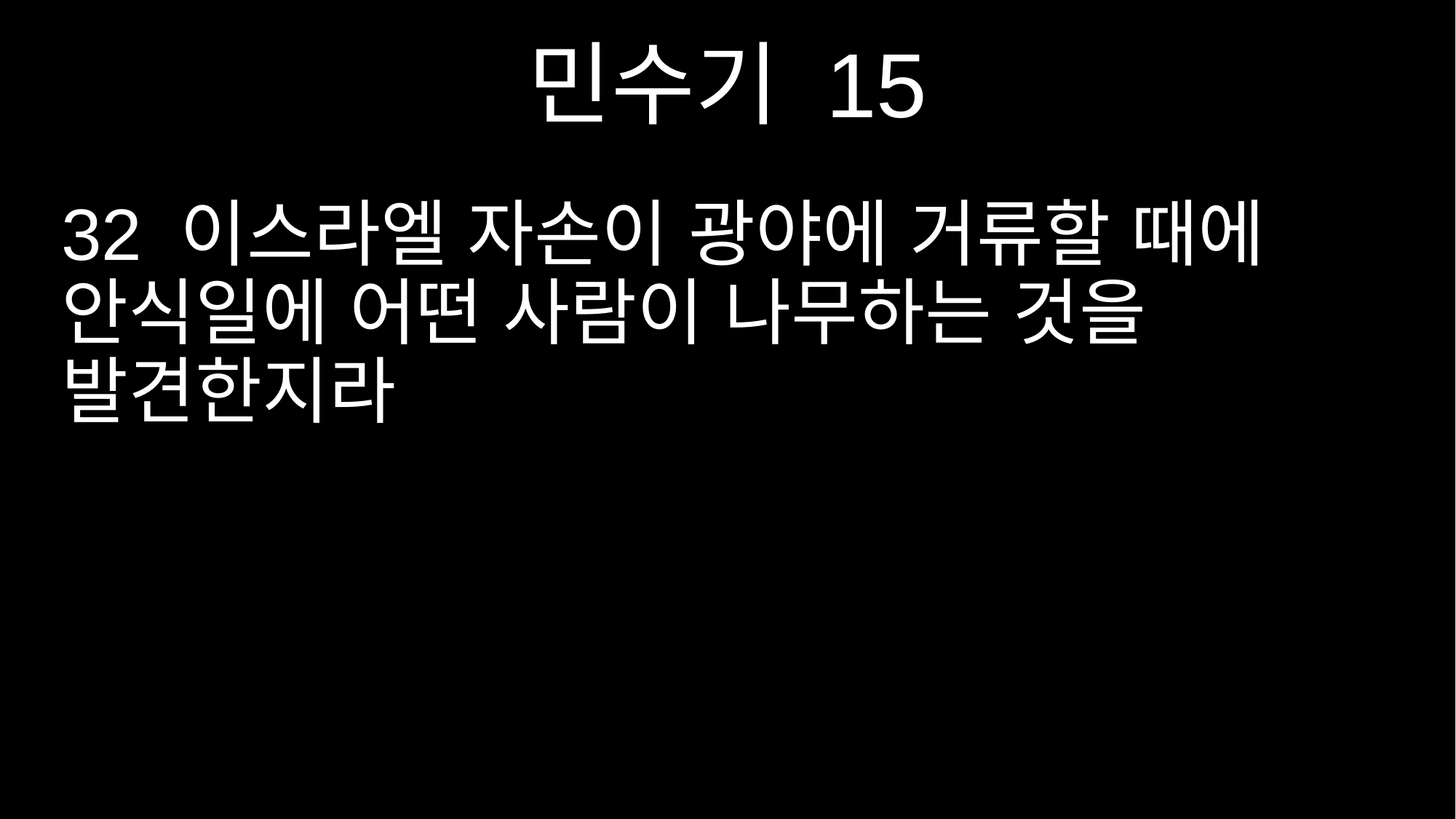

민수기 15
32 이스라엘 자손이 광야에 거류할 때에 안식일에 어떤 사람이 나무하는 것을 발견한지라